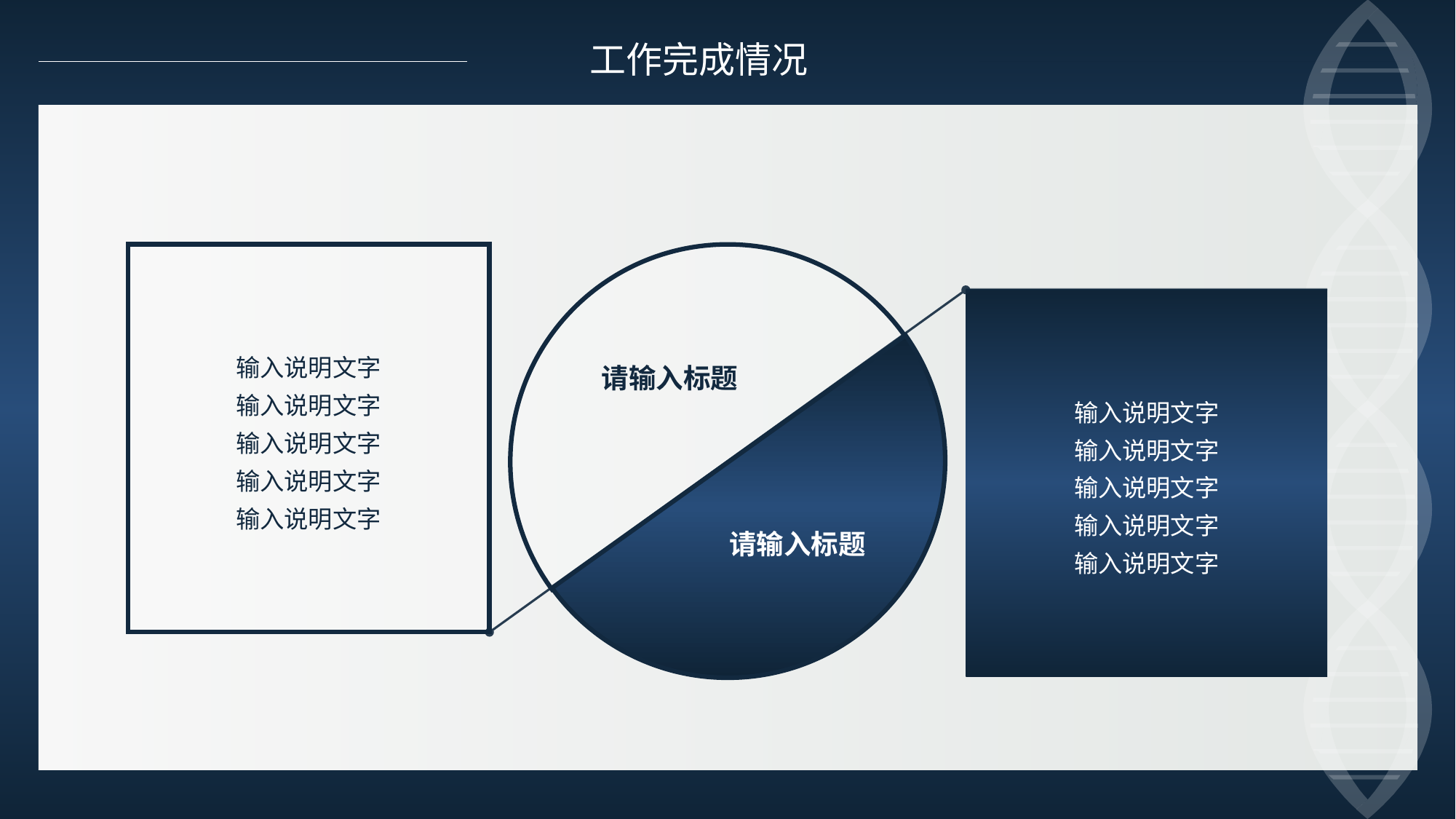

工作完成情况
输入说明文字
输入说明文字
输入说明文字
输入说明文字
输入说明文字

输入说明文字
输入说明文字
输入说明文字
输入说明文字
输入说明文字
请输入标题
请输入标题